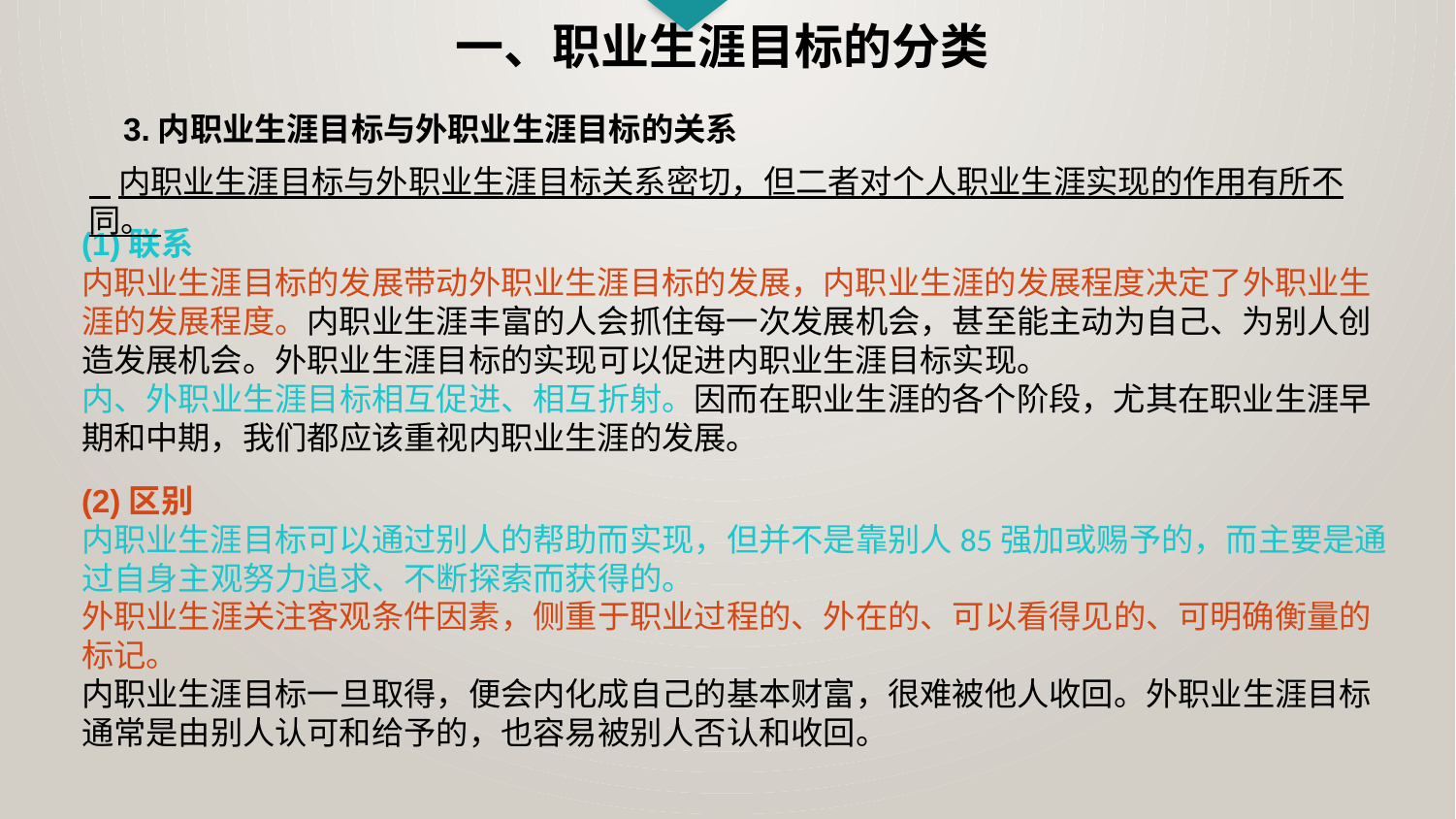

一、职业生涯目标的分类
3.内职业生涯目标与外职业生涯目标的关系
   内职业生涯目标与外职业生涯目标关系密切，但二者对个人职业生涯实现的作用有所不同。
(1)联系
内职业生涯目标的发展带动外职业生涯目标的发展，内职业生涯的发展程度决定了外职业生涯的发展程度。内职业生涯丰富的人会抓住每一次发展机会，甚至能主动为自己、为别人创造发展机会。外职业生涯目标的实现可以促进内职业生涯目标实现。
内、外职业生涯目标相互促进、相互折射。因而在职业生涯的各个阶段，尤其在职业生涯早期和中期，我们都应该重视内职业生涯的发展。
(2)区别
内职业生涯目标可以通过别人的帮助而实现，但并不是靠别人85强加或赐予的，而主要是通过自身主观努力追求、不断探索而获得的。
外职业生涯关注客观条件因素，侧重于职业过程的、外在的、可以看得见的、可明确衡量的标记。
内职业生涯目标一旦取得，便会内化成自己的基本财富，很难被他人收回。外职业生涯目标通常是由别人认可和给予的，也容易被别人否认和收回。
45